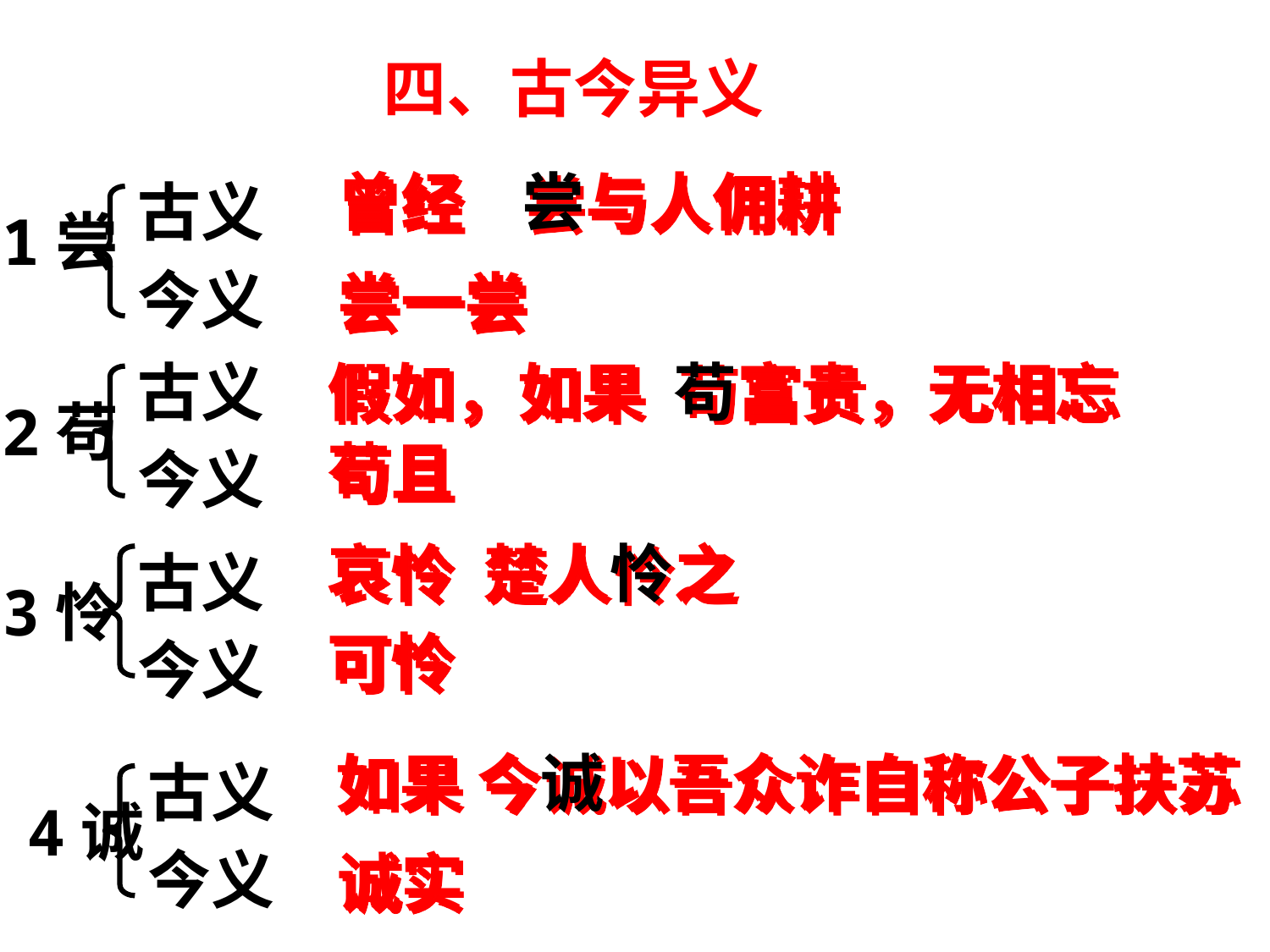

四、古今异义
古义
今义
曾经    尝与人佣耕

1尝
尝一尝
古义
今义
假如，如果  苟富贵，无相忘

2苟
苟且
古义
今义
哀怜  楚人怜之

3怜
可怜
古义
今义
如果 今诚以吾众诈自称公子扶苏

4诚
诚实